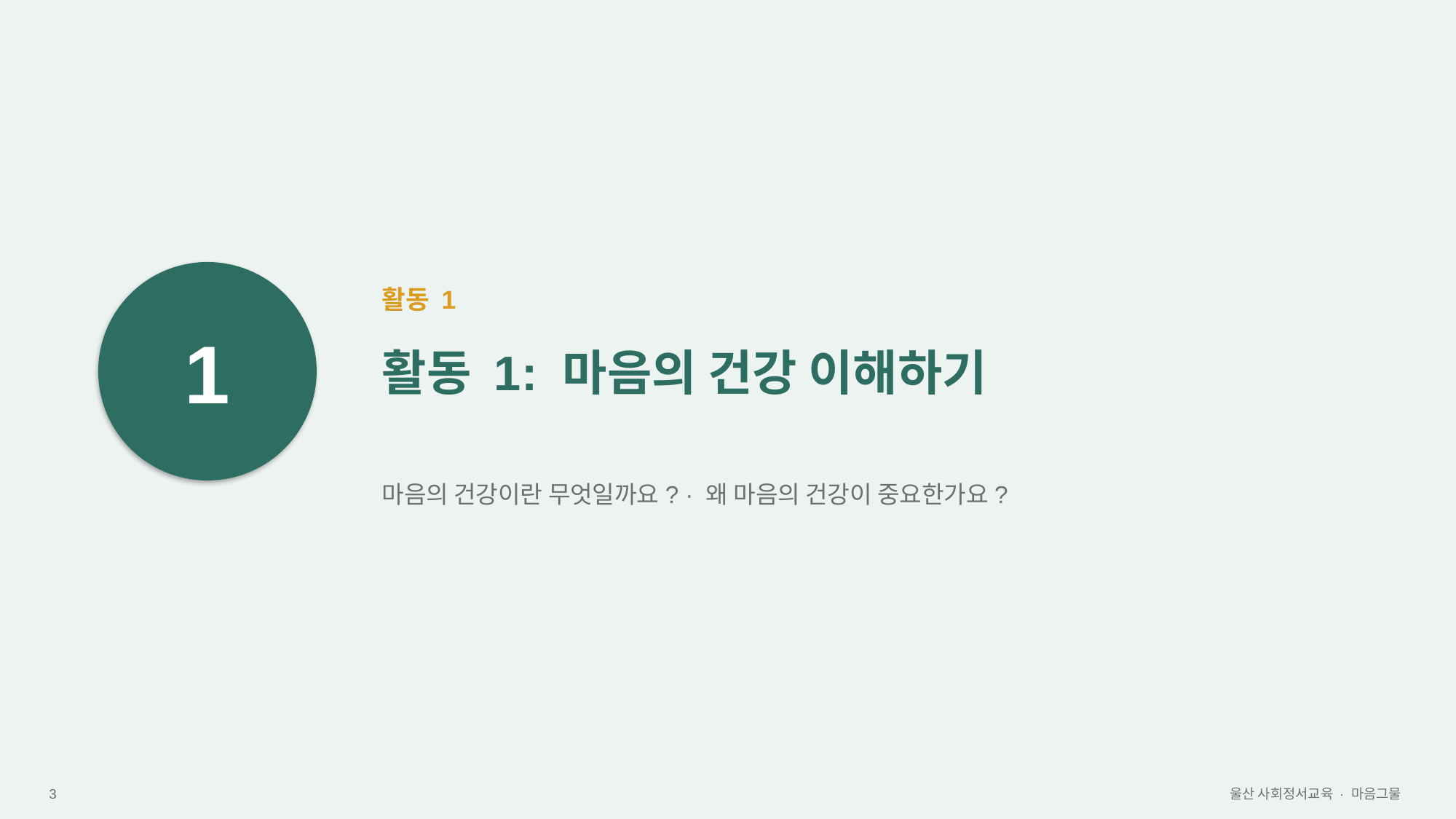

1
활동 1
활동 1: 마음의 건강 이해하기
마음의 건강이란 무엇일까요? · 왜 마음의 건강이 중요한가요?
3
울산 사회정서교육 · 마음그물